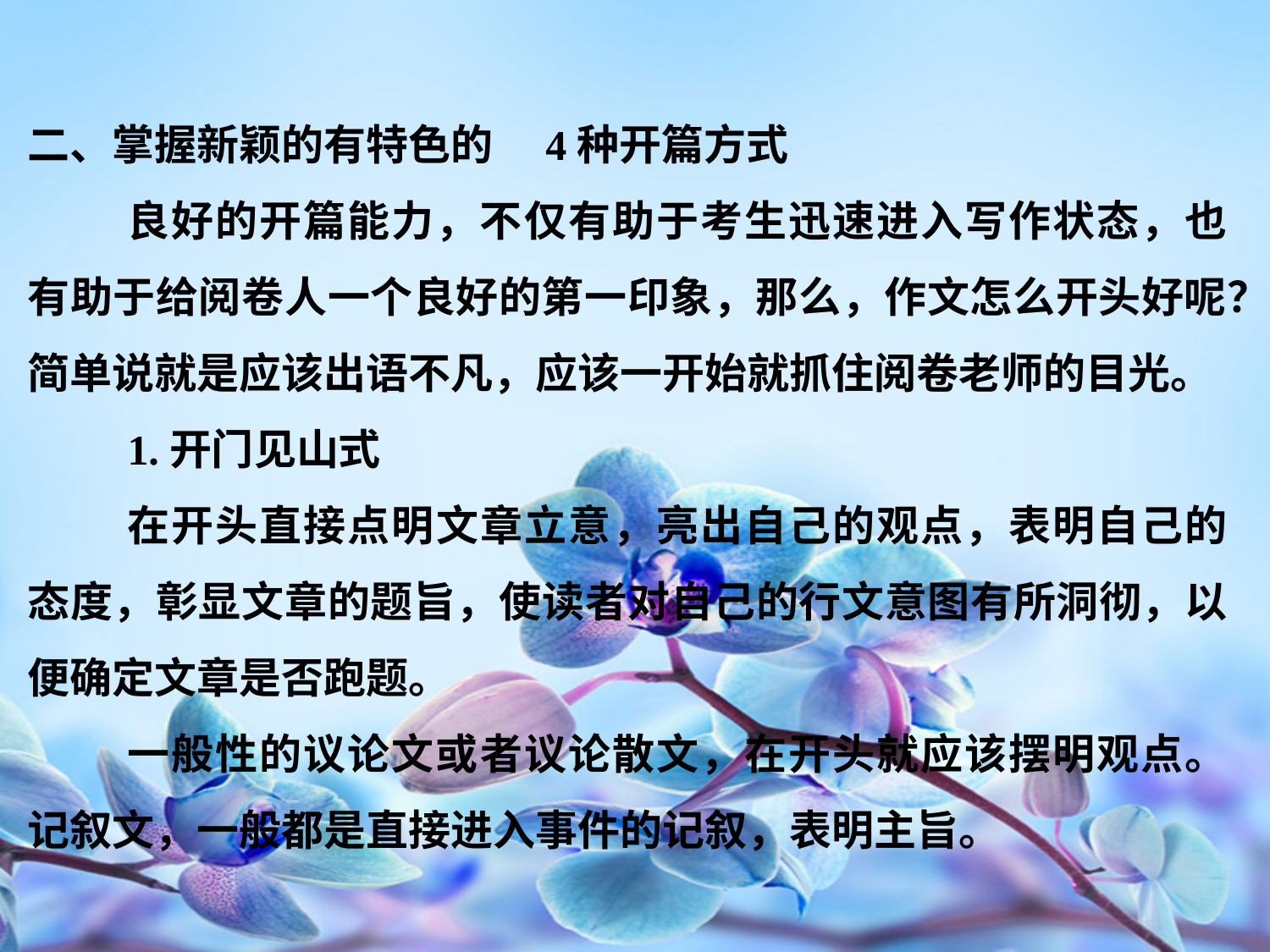

二、掌握新颖的有特色的　4种开篇方式
良好的开篇能力，不仅有助于考生迅速进入写作状态，也有助于给阅卷人一个良好的第一印象，那么，作文怎么开头好呢？简单说就是应该出语不凡，应该一开始就抓住阅卷老师的目光。
1.开门见山式
在开头直接点明文章立意，亮出自己的观点，表明自己的态度，彰显文章的题旨，使读者对自己的行文意图有所洞彻，以便确定文章是否跑题。
一般性的议论文或者议论散文，在开头就应该摆明观点。记叙文，一般都是直接进入事件的记叙，表明主旨。